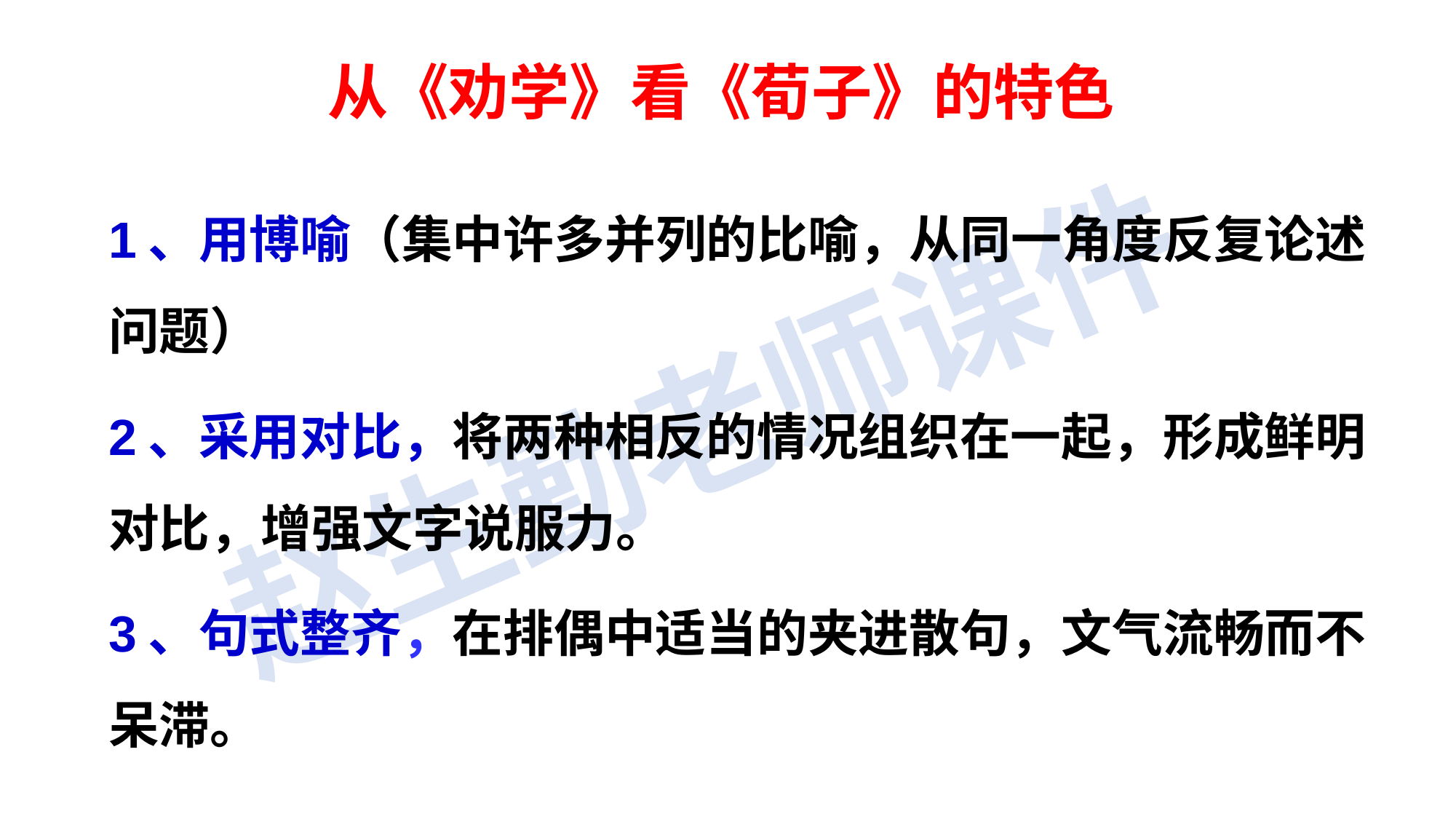

# 从《劝学》看《荀子》的特色
1、用博喻（集中许多并列的比喻，从同一角度反复论述问题）
2、采用对比，将两种相反的情况组织在一起，形成鲜明对比，增强文字说服力。
3、句式整齐，在排偶中适当的夹进散句，文气流畅而不呆滞。